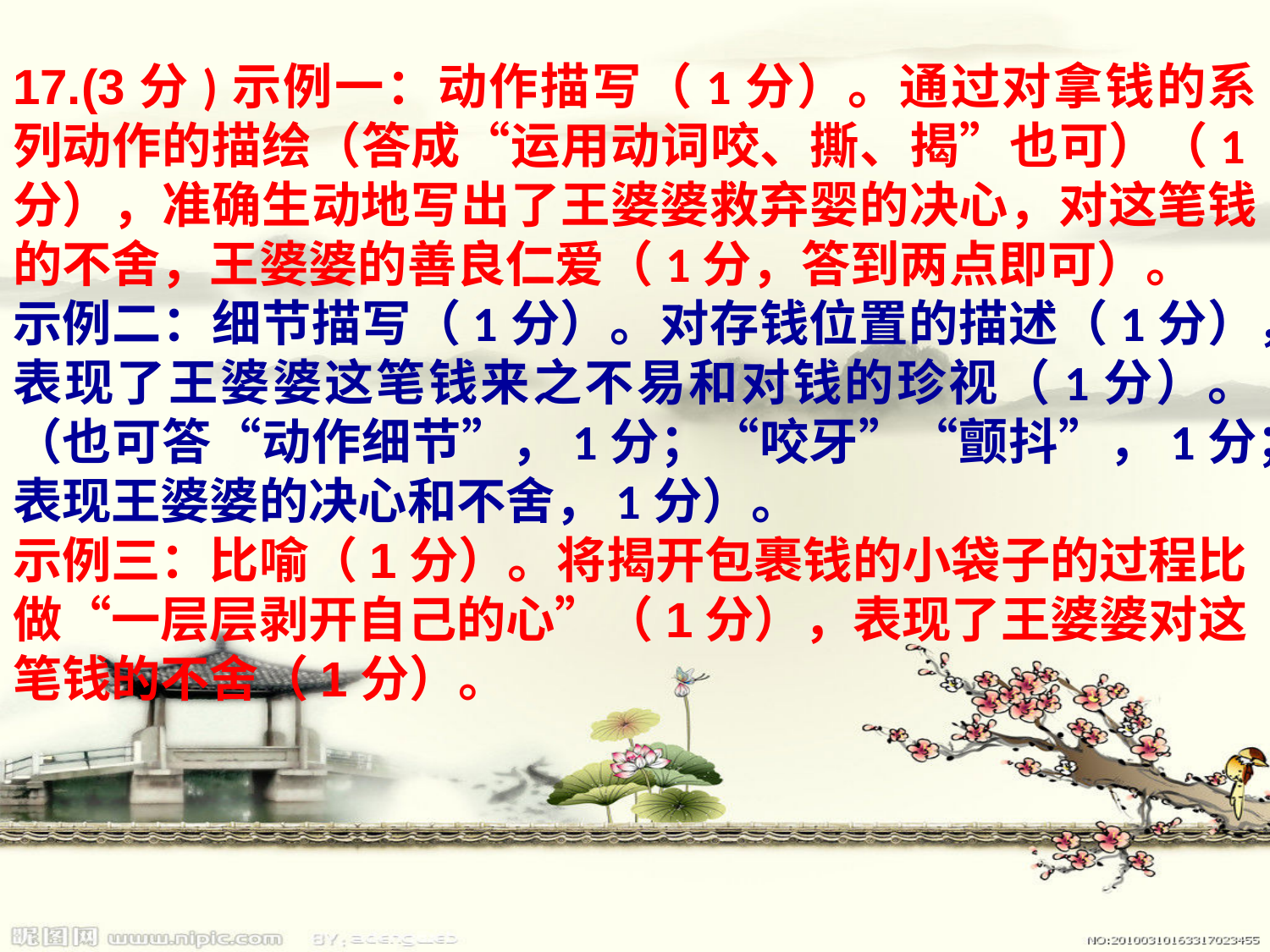

17.(3分)示例一：动作描写（1分）。通过对拿钱的系列动作的描绘（答成“运用动词咬、撕、揭”也可）（1分），准确生动地写出了王婆婆救弃婴的决心，对这笔钱的不舍，王婆婆的善良仁爱（1分，答到两点即可）。
示例二：细节描写（1分）。对存钱位置的描述（1分），表现了王婆婆这笔钱来之不易和对钱的珍视（1分）。（也可答“动作细节”，1分；“咬牙”“颤抖”，1分；表现王婆婆的决心和不舍，1分）。
示例三：比喻（1分）。将揭开包裹钱的小袋子的过程比做“一层层剥开自己的心”（1分），表现了王婆婆对这笔钱的不舍（1分）。